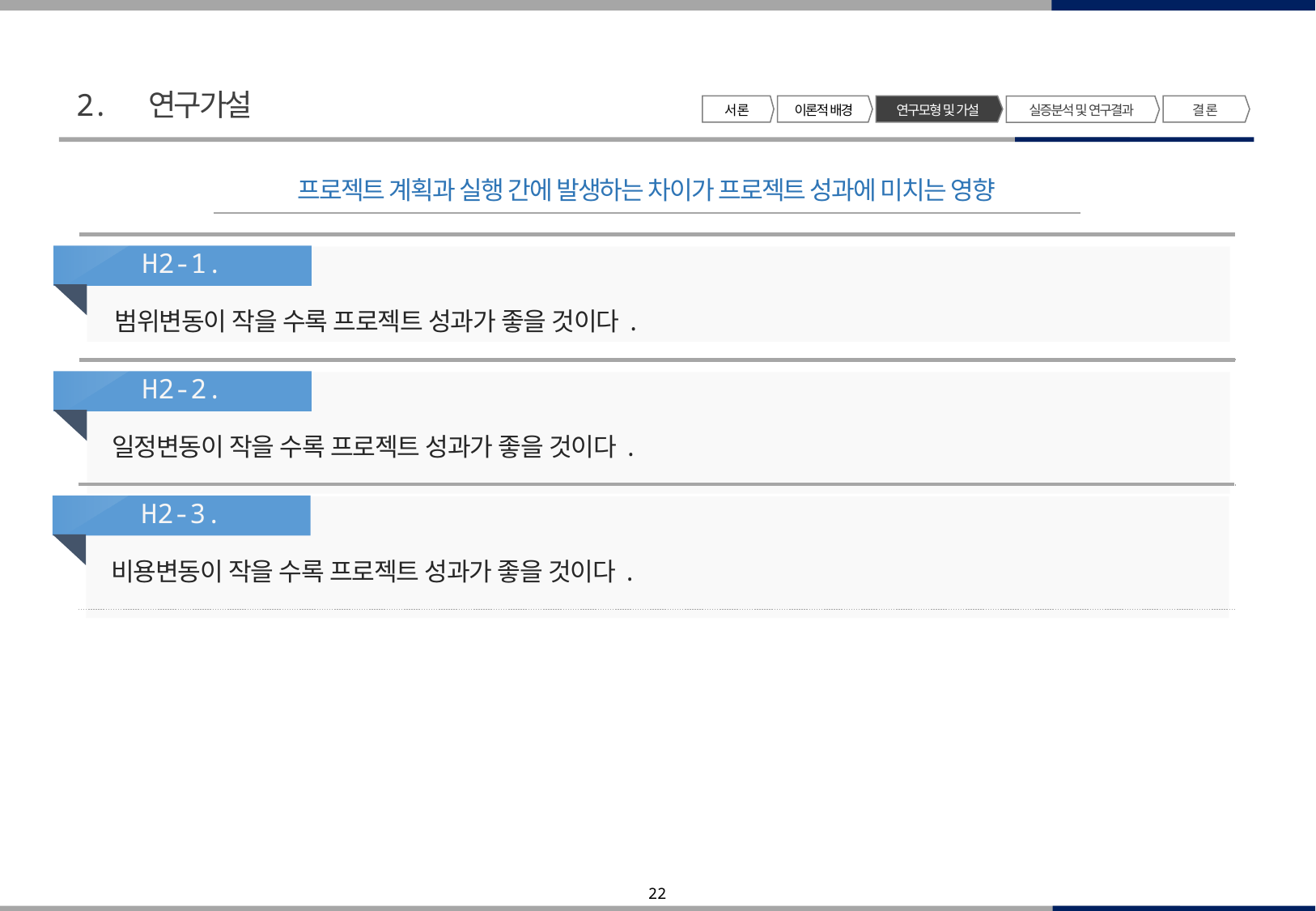

2.  연구가설
서  론
이론적 배경
연구모형 및 가설
결 론
실증분석 및 연구결과
프로젝트 계획과 실행 간에 발생하는 차이가 프로젝트 성과에 미치는 영향

H2-1.

범위변동이 작을 수록 프로젝트 성과가 좋을 것이다.

H2-2.

 일정변동이 작을 수록 프로젝트 성과가 좋을 것이다.

H2-3.

 비용변동이 작을 수록 프로젝트 성과가 좋을 것이다.